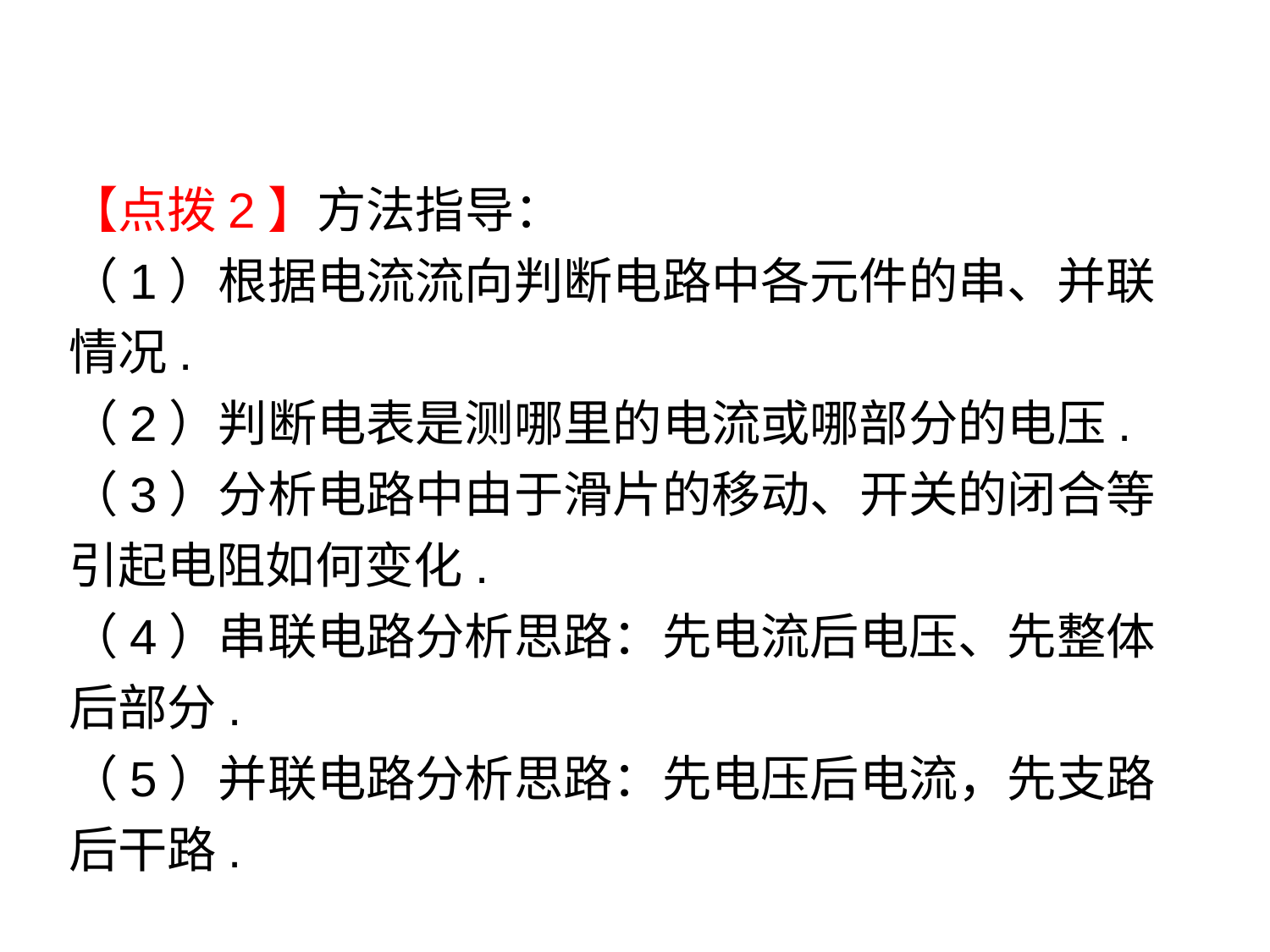

【点拨2】方法指导：
（1）根据电流流向判断电路中各元件的串、并联情况.
（2）判断电表是测哪里的电流或哪部分的电压.
（3）分析电路中由于滑片的移动、开关的闭合等引起电阻如何变化.
（4）串联电路分析思路：先电流后电压、先整体后部分.
（5）并联电路分析思路：先电压后电流，先支路后干路.